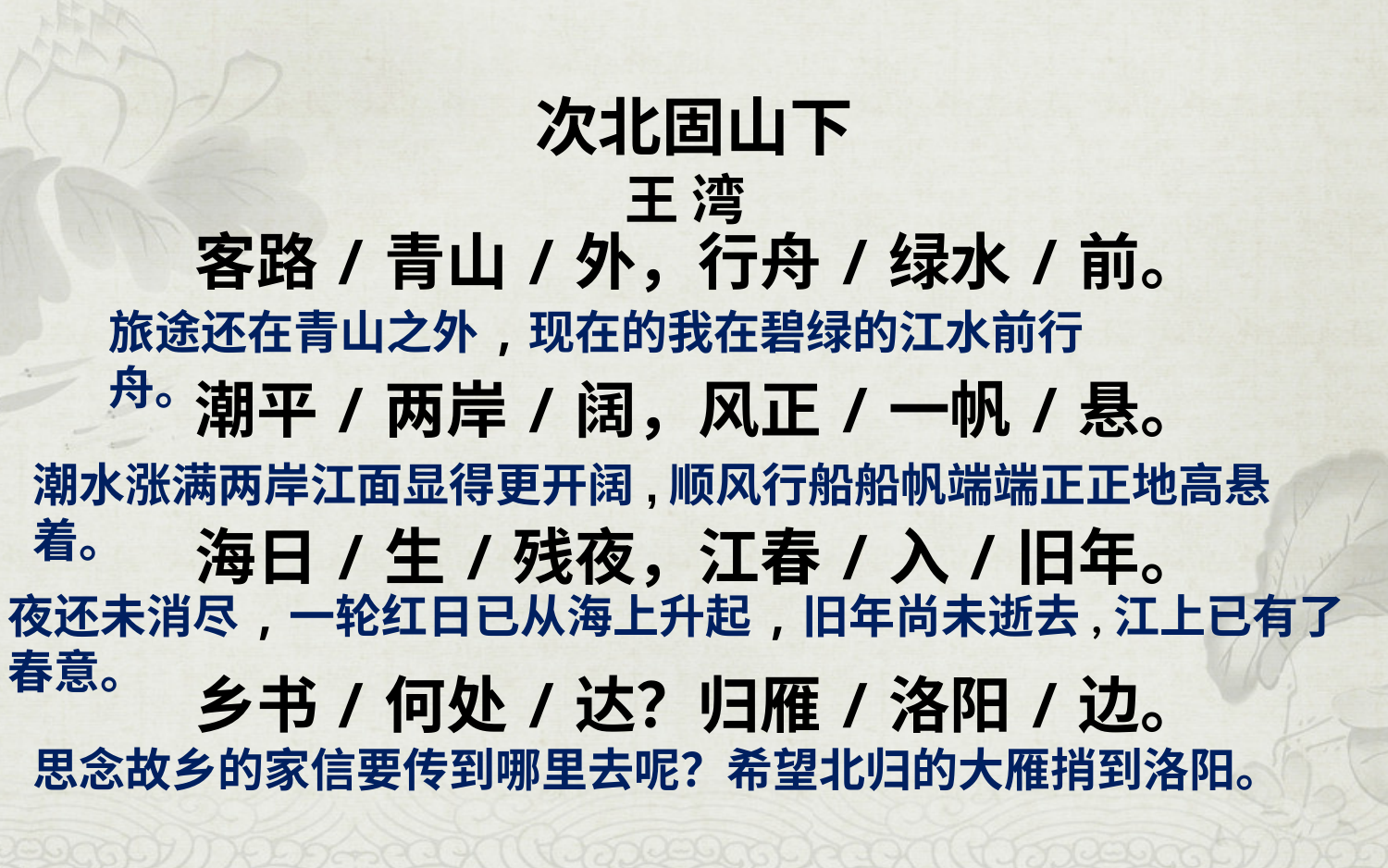

# 次北固山下
王 湾
客路/青山/外，行舟/绿水/前。
潮平/两岸/阔，风正/一帆/悬。
海日/生/残夜，江春/入/旧年。
乡书/何处/达？归雁/洛阳/边。
旅途还在青山之外,现在的我在碧绿的江水前行舟。
潮水涨满两岸江面显得更开阔,顺风行船船帆端端正正地高悬着。
夜还未消尽,一轮红日已从海上升起,旧年尚未逝去,江上已有了春意。
思念故乡的家信要传到哪里去呢？希望北归的大雁捎到洛阳。